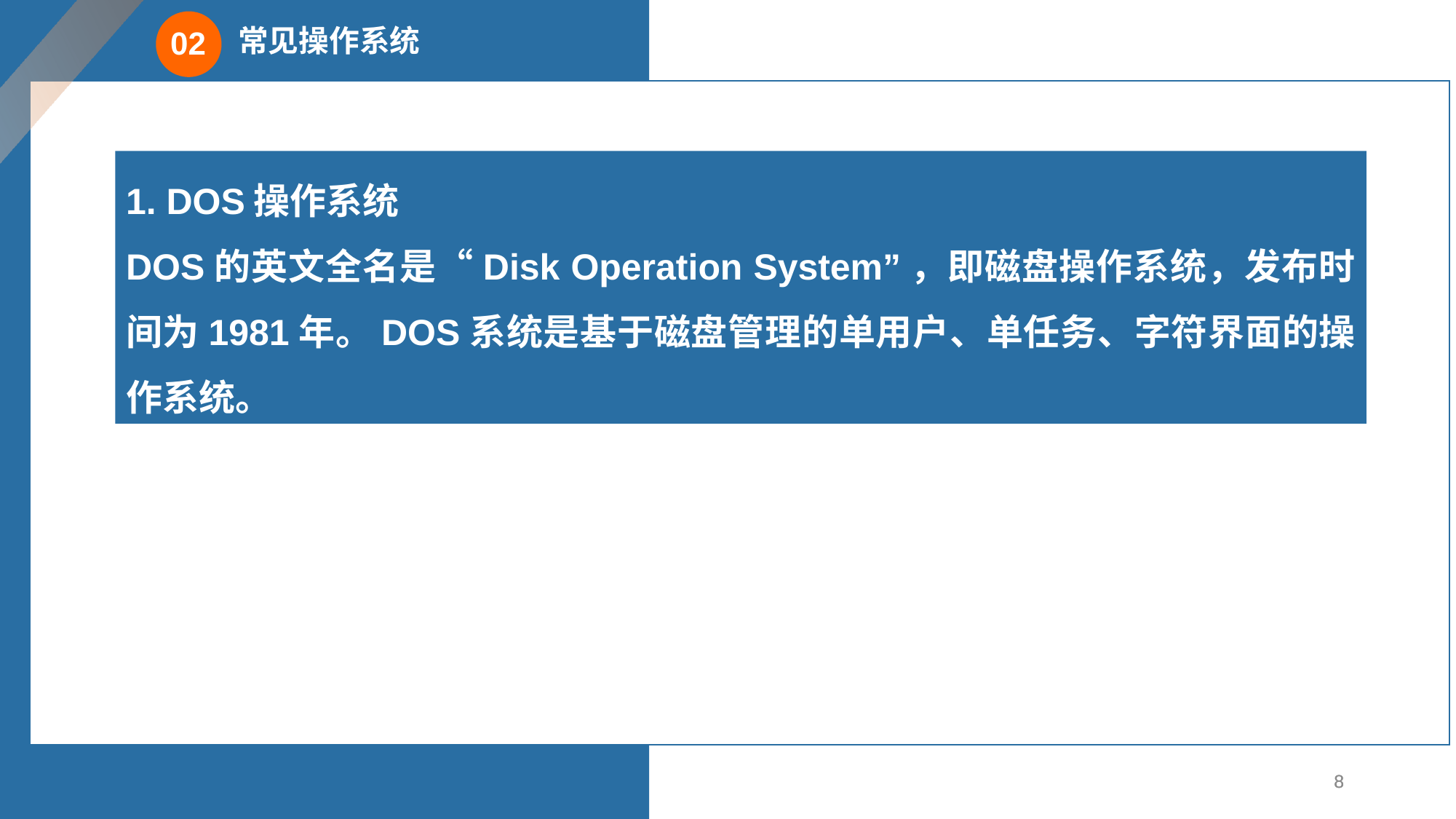

常见操作系统
02
1. DOS操作系统
DOS的英文全名是“Disk Operation System”，即磁盘操作系统，发布时间为1981年。DOS系统是基于磁盘管理的单用户、单任务、字符界面的操作系统。